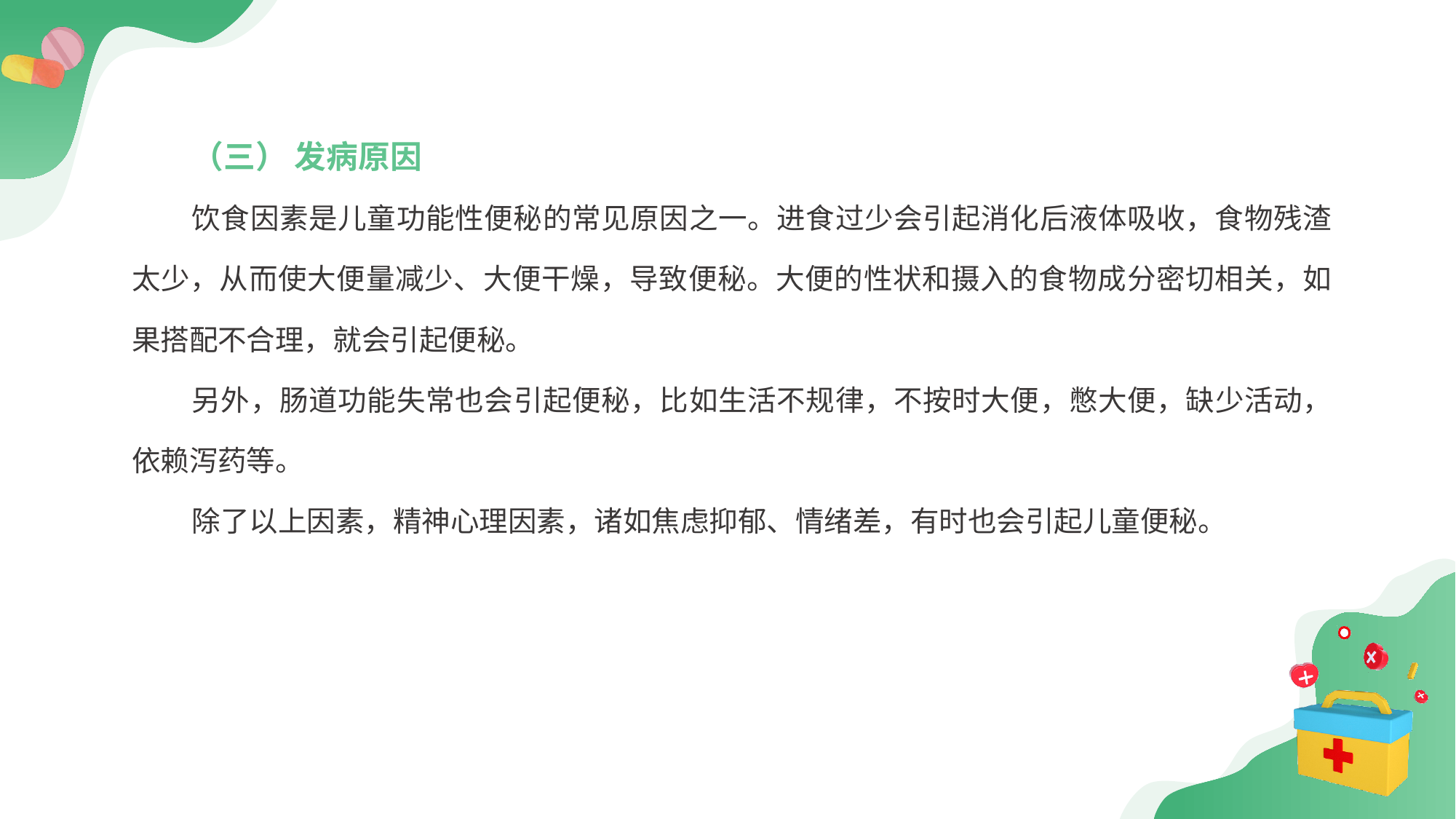

（三） 发病原因
饮食因素是儿童功能性便秘的常见原因之一。进食过少会引起消化后液体吸收，食物残渣太少，从而使大便量减少、大便干燥，导致便秘。大便的性状和摄入的食物成分密切相关，如果搭配不合理，就会引起便秘。
另外，肠道功能失常也会引起便秘，比如生活不规律，不按时大便，憋大便，缺少活动，依赖泻药等。
除了以上因素，精神心理因素，诸如焦虑抑郁、情绪差，有时也会引起儿童便秘。